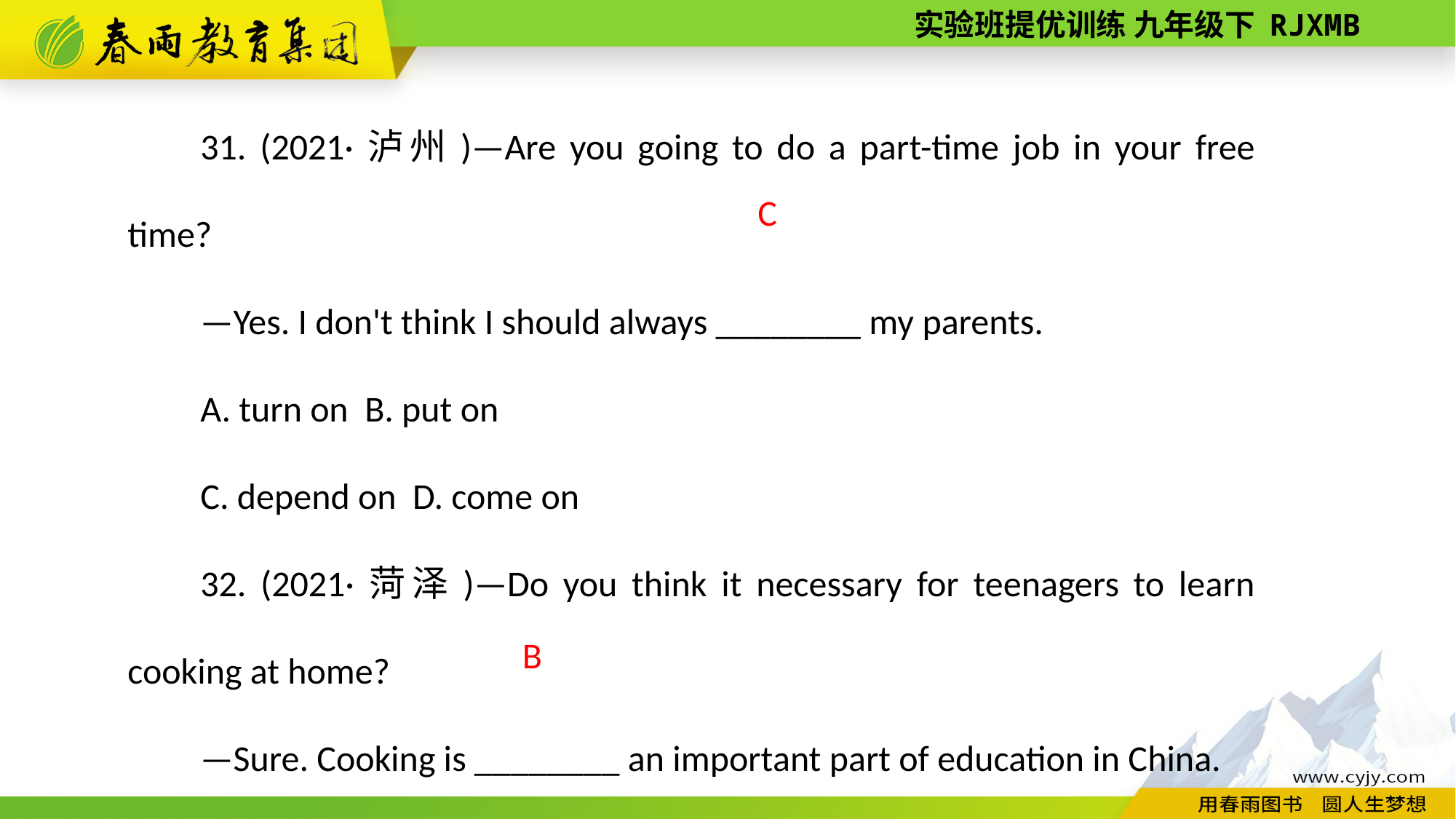

31. (2021·泸州)—Are you going to do a part­-time job in your free time?
—Yes. I don't think I should always ________ my parents.
A. turn on  B. put on
C. depend on  D. come on
32. (2021·菏泽)—Do you think it necessary for teenagers to learn cooking at home?
—Sure. Cooking is ________ an important part of education in China.
A. prepared for  B. regarded as C. compared with
C
B